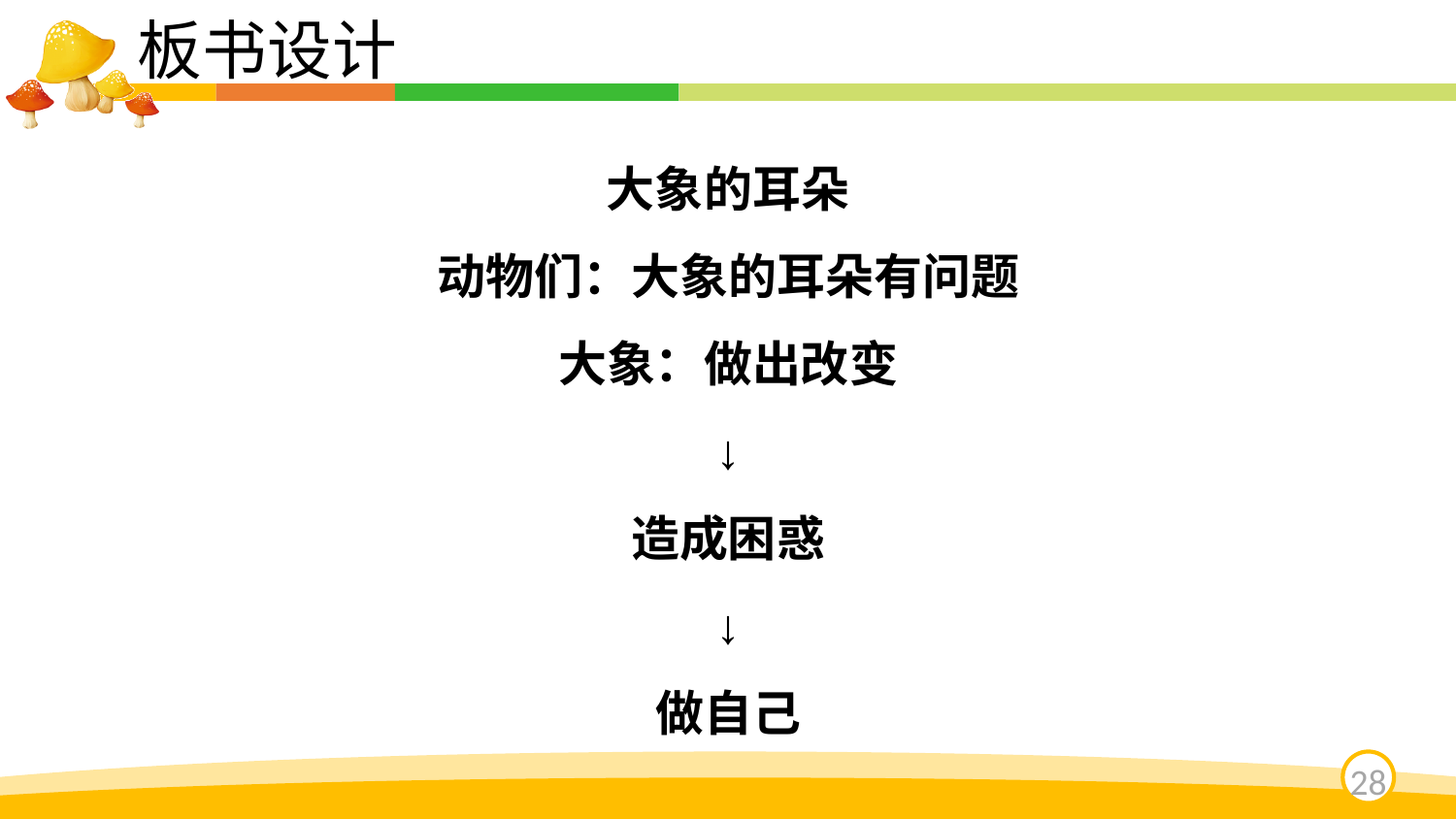

板书设计
大象的耳朵
动物们：大象的耳朵有问题
大象：做出改变
↓
造成困惑
↓
做自己